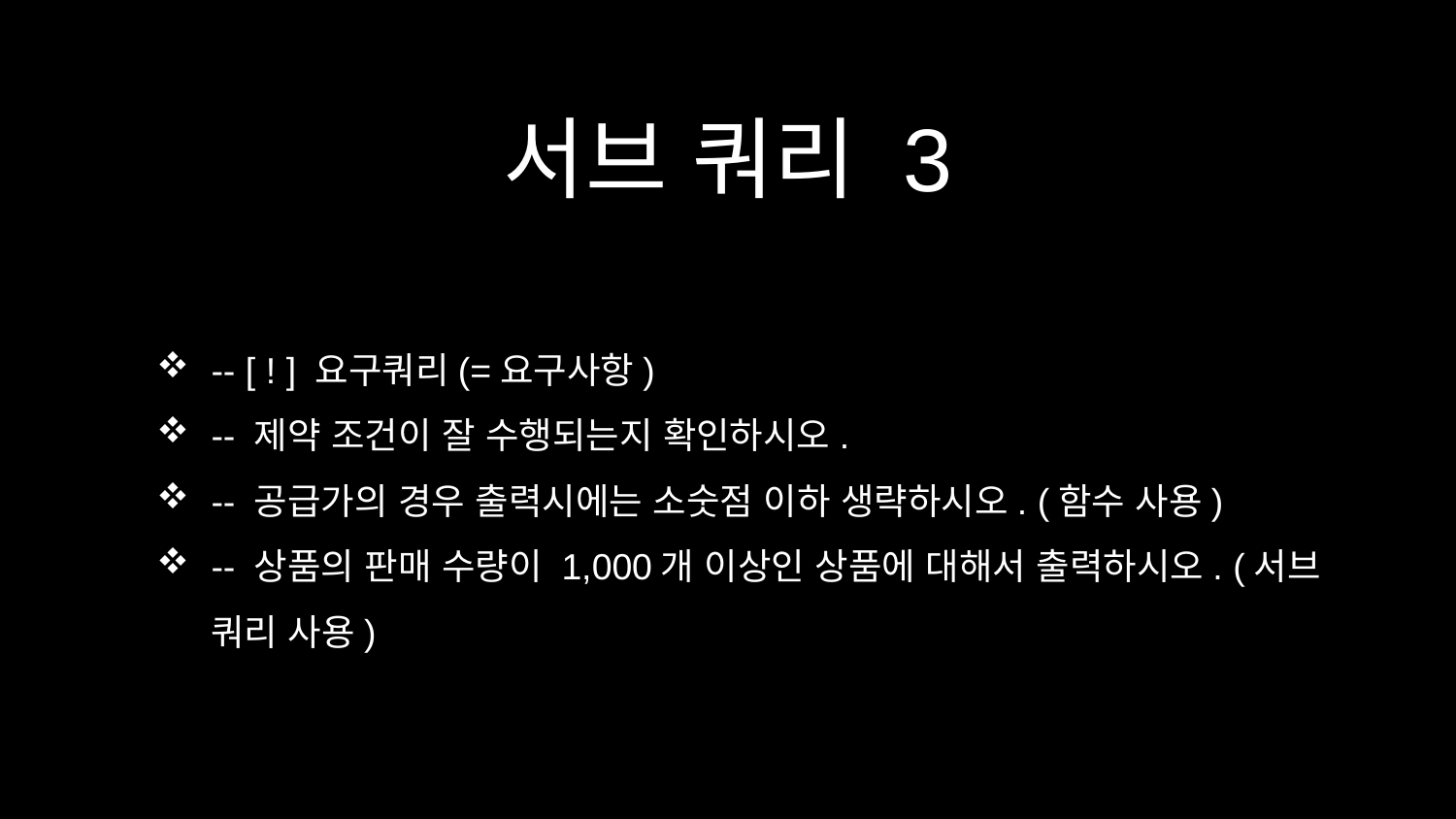

# 서브 쿼리 3
-- [ ! ] 요구쿼리(=요구사항)
-- 제약 조건이 잘 수행되는지 확인하시오.
-- 공급가의 경우 출력시에는 소숫점 이하 생략하시오. (함수 사용)
-- 상품의 판매 수량이 1,000개 이상인 상품에 대해서 출력하시오. (서브 쿼리 사용)